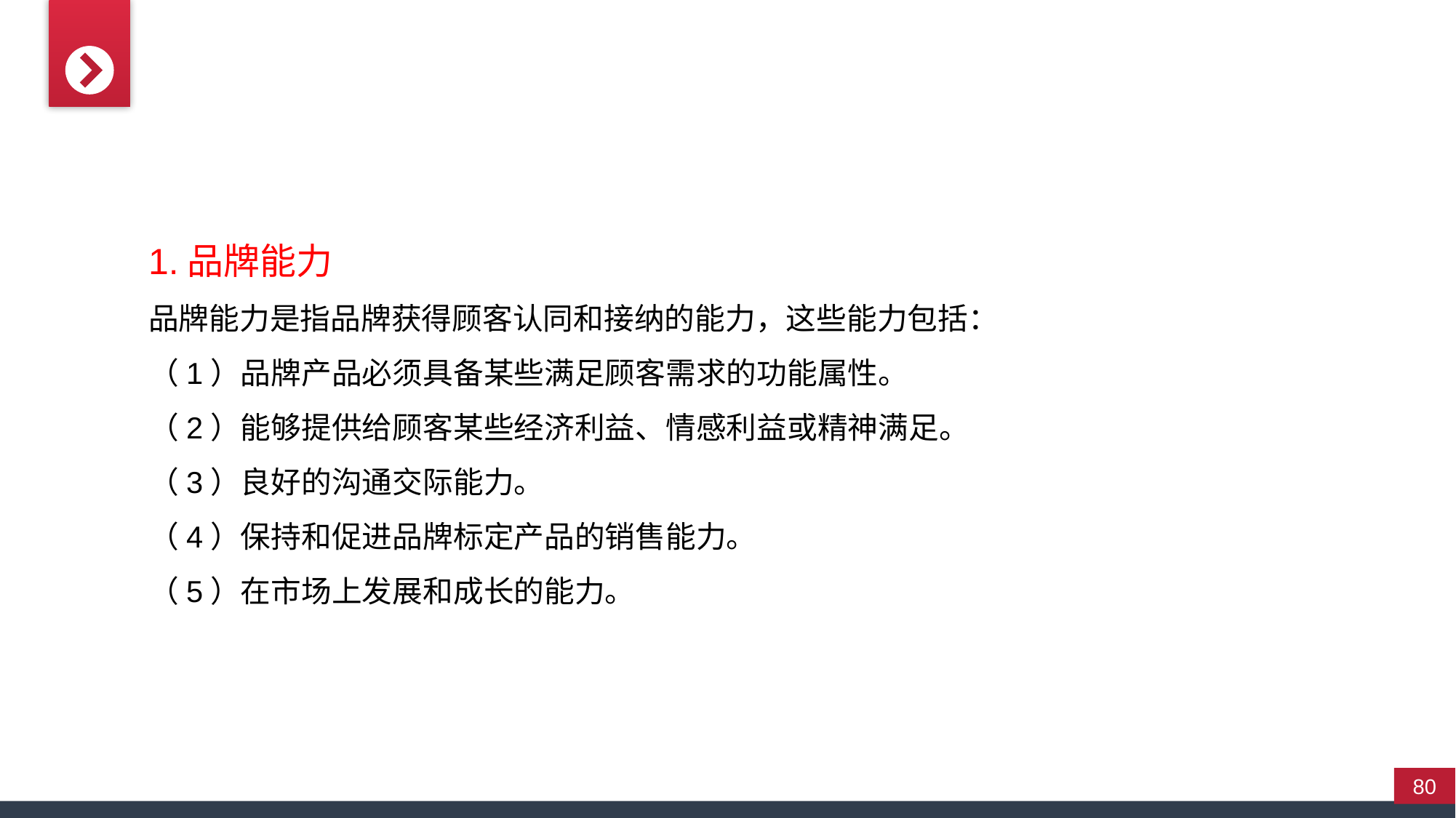

1.品牌能力
品牌能力是指品牌获得顾客认同和接纳的能力，这些能力包括：
（1）品牌产品必须具备某些满足顾客需求的功能属性。
（2）能够提供给顾客某些经济利益、情感利益或精神满足。
（3）良好的沟通交际能力。
（4）保持和促进品牌标定产品的销售能力。
（5）在市场上发展和成长的能力。